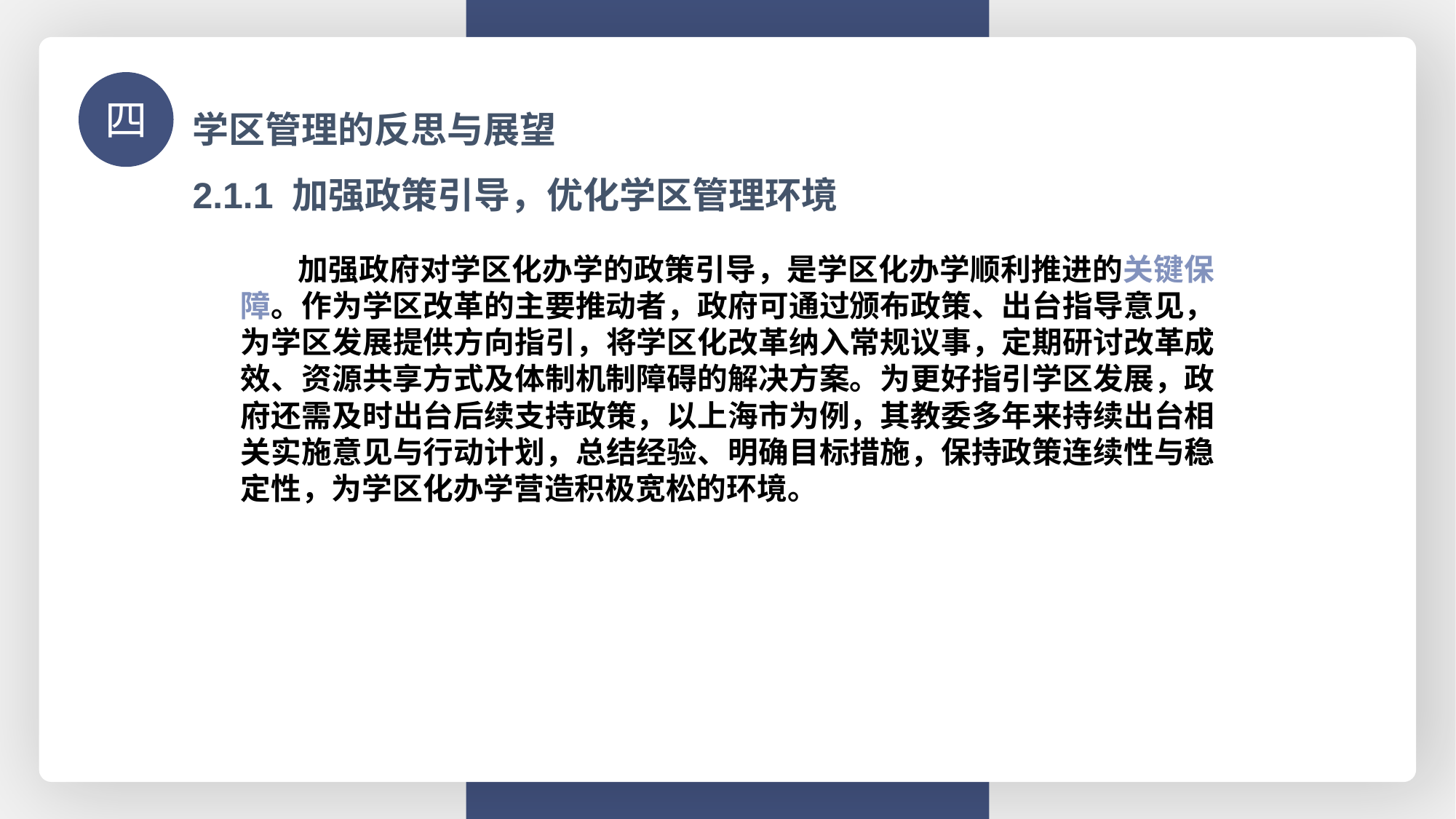

学区管理的反思与展望
四
2.1.1 加强政策引导，优化学区管理环境
       加强政府对学区化办学的政策引导，是学区化办学顺利推进的关键保障。作为学区改革的主要推动者，政府可通过颁布政策、出台指导意见，为学区发展提供方向指引，将学区化改革纳入常规议事，定期研讨改革成效、资源共享方式及体制机制障碍的解决方案。为更好指引学区发展，政府还需及时出台后续支持政策，以上海市为例，其教委多年来持续出台相关实施意见与行动计划，总结经验、明确目标措施，保持政策连续性与稳定性，为学区化办学营造积极宽松的环境。